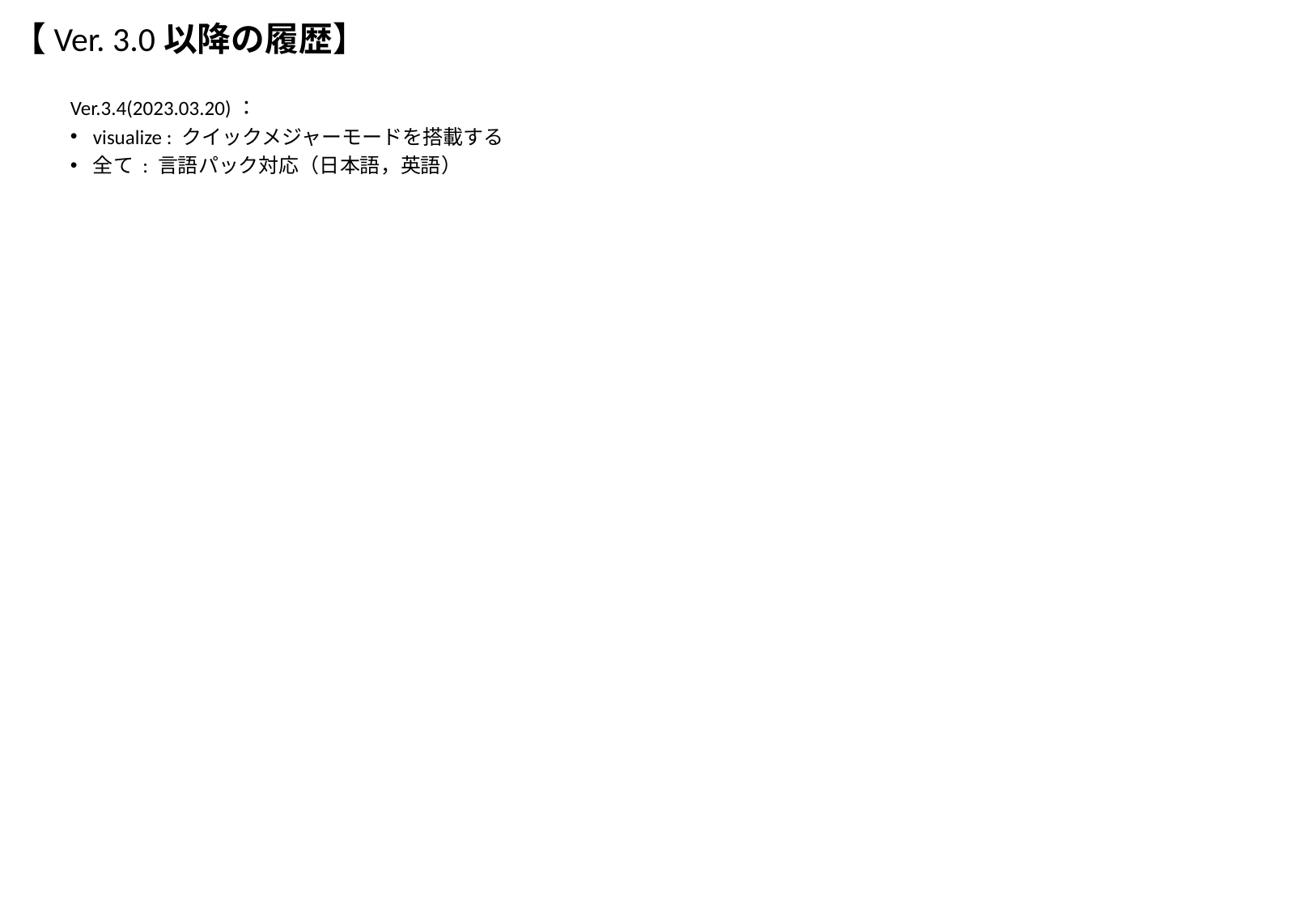

# 【Ver. 3.0以降の履歴】
Ver.3.4(2023.03.20)：
visualize : クイックメジャーモードを搭載する
全て : 言語パック対応（日本語，英語）